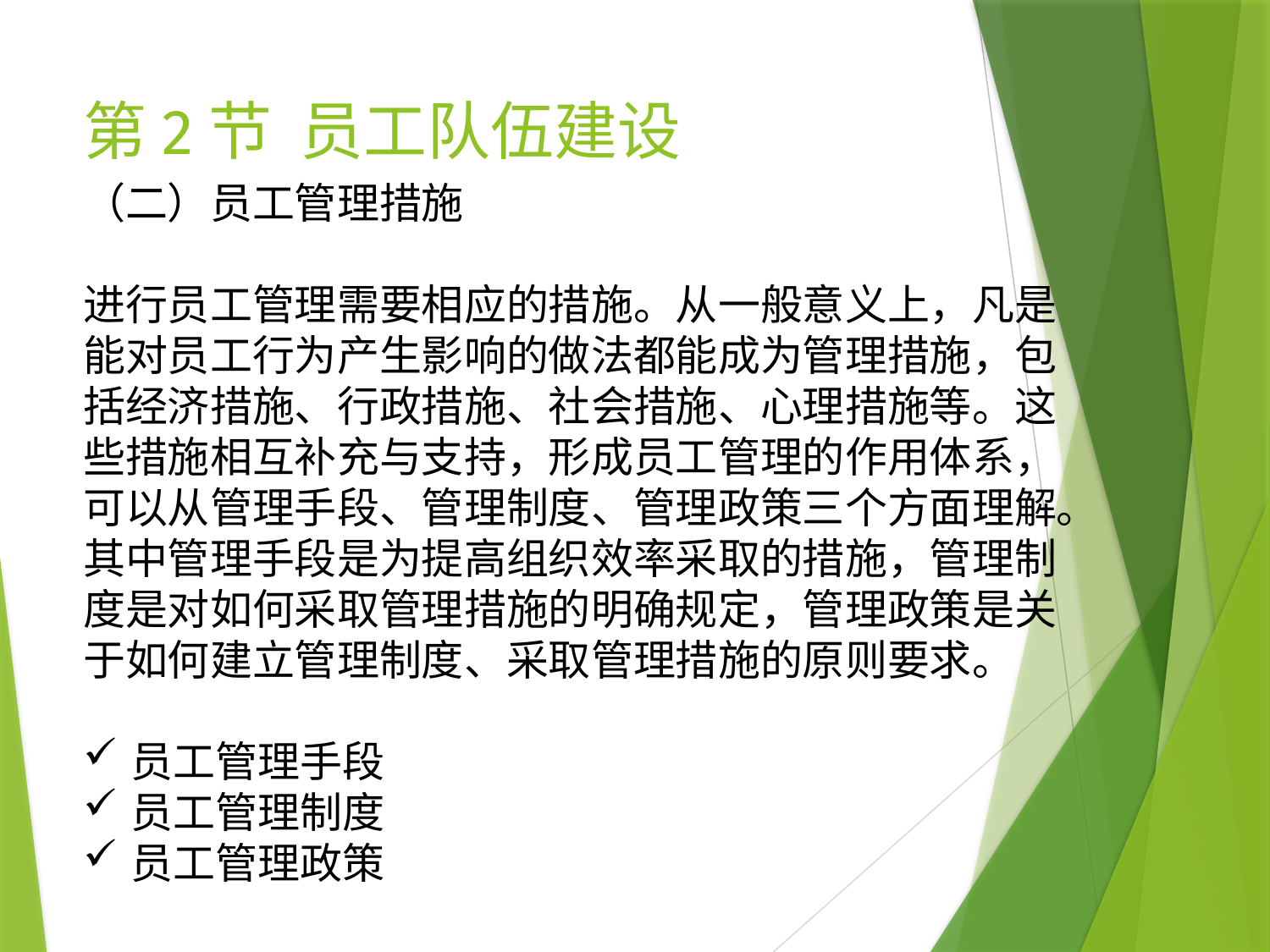

# 第2节  员工队伍建设
（二）员工管理措施

进行员工管理需要相应的措施。从一般意义上，凡是能对员工行为产生影响的做法都能成为管理措施，包括经济措施、行政措施、社会措施、心理措施等。这些措施相互补充与支持，形成员工管理的作用体系，可以从管理手段、管理制度、管理政策三个方面理解。其中管理手段是为提高组织效率采取的措施，管理制度是对如何采取管理措施的明确规定，管理政策是关于如何建立管理制度、采取管理措施的原则要求。

员工管理手段
员工管理制度
员工管理政策